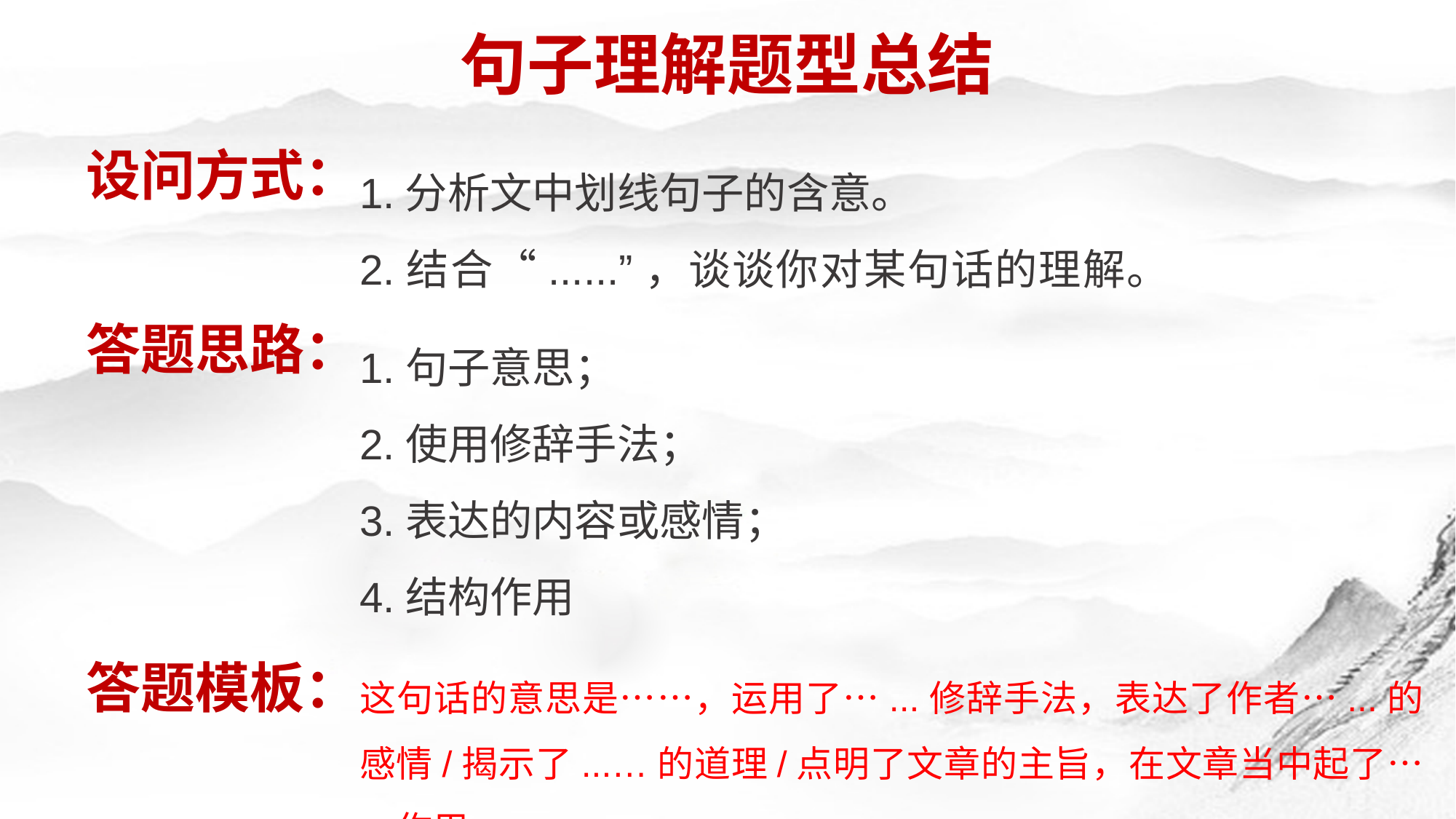

句子理解题型总结
设问方式：
1.分析文中划线句子的含意。
2.结合“......”，谈谈你对某句话的理解。
答题思路：
1.句子意思；
2.使用修辞手法；
3.表达的内容或感情；
4.结构作用
答题模板：
这句话的意思是……，运用了…...修辞手法，表达了作者…...的感情/揭示了...…的道理/点明了文章的主旨，在文章当中起了……作用。